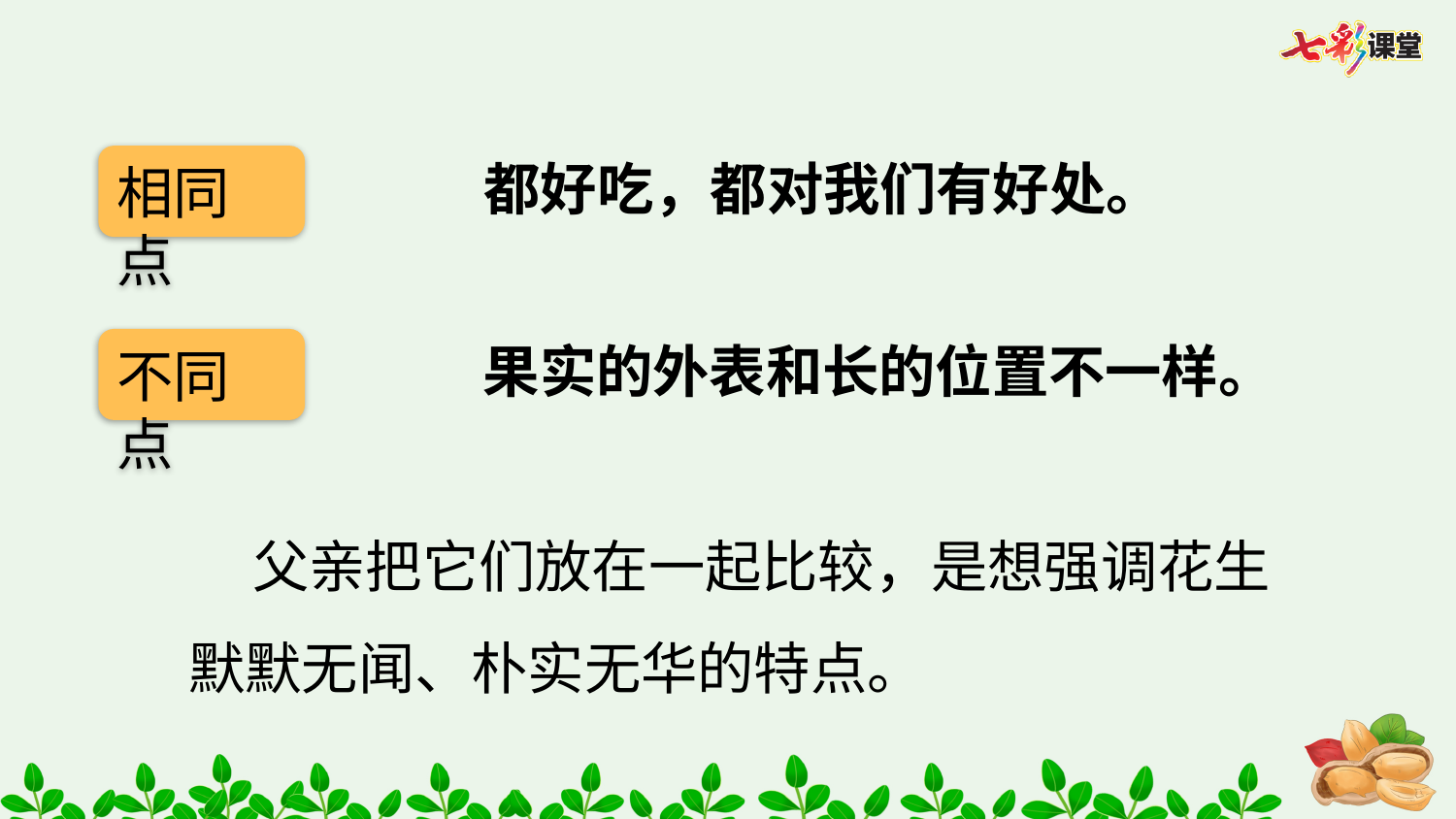

相同点
都好吃，都对我们有好处。
不同点
果实的外表和长的位置不一样。
    父亲把它们放在一起比较，是想强调花生
默默无闻、朴实无华的特点。